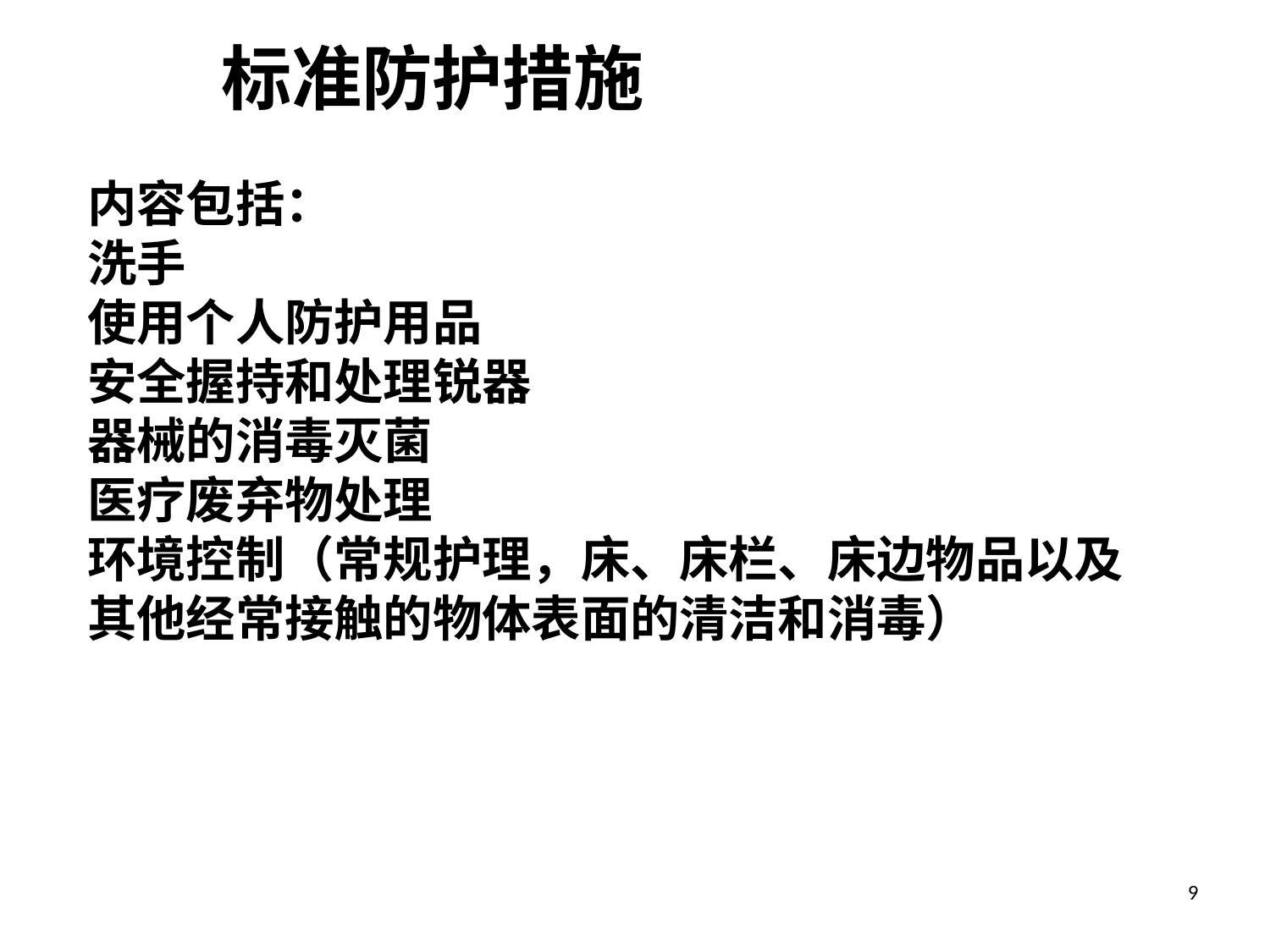

标准防护措施
内容包括：
洗手
使用个人防护用品
安全握持和处理锐器
器械的消毒灭菌
医疗废弃物处理
环境控制（常规护理，床、床栏、床边物品以及其他经常接触的物体表面的清洁和消毒）
9